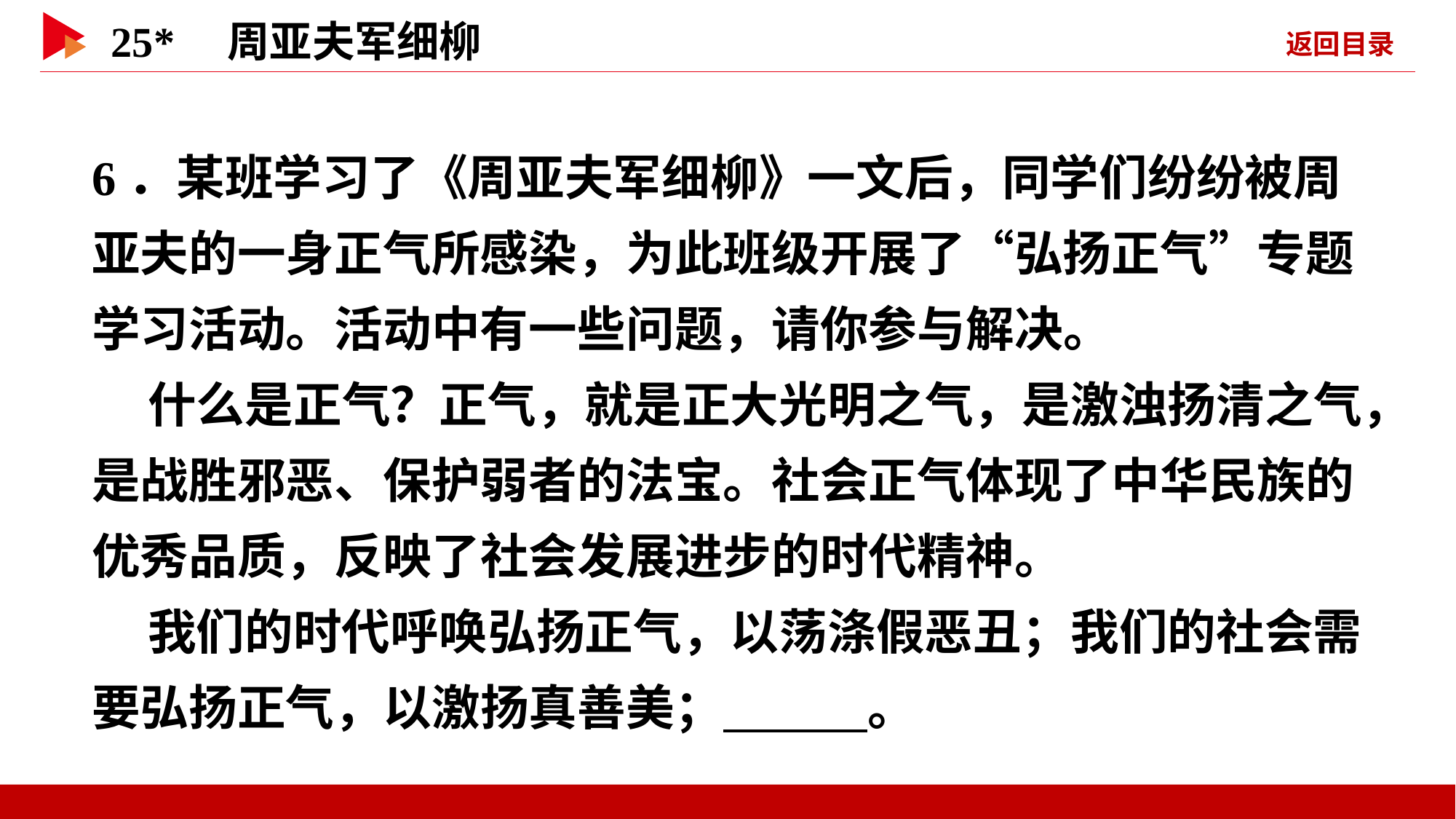

6．某班学习了《周亚夫军细柳》一文后，同学们纷纷被周亚夫的一身正气所感染，为此班级开展了“弘扬正气”专题学习活动。活动中有一些问题，请你参与解决。
    什么是正气？正气，就是正大光明之气，是激浊扬清之气，是战胜邪恶、保护弱者的法宝。社会正气体现了中华民族的优秀品质，反映了社会发展进步的时代精神。
    我们的时代呼唤弘扬正气，以荡涤假恶丑；我们的社会需要弘扬正气，以激扬真善美；             。